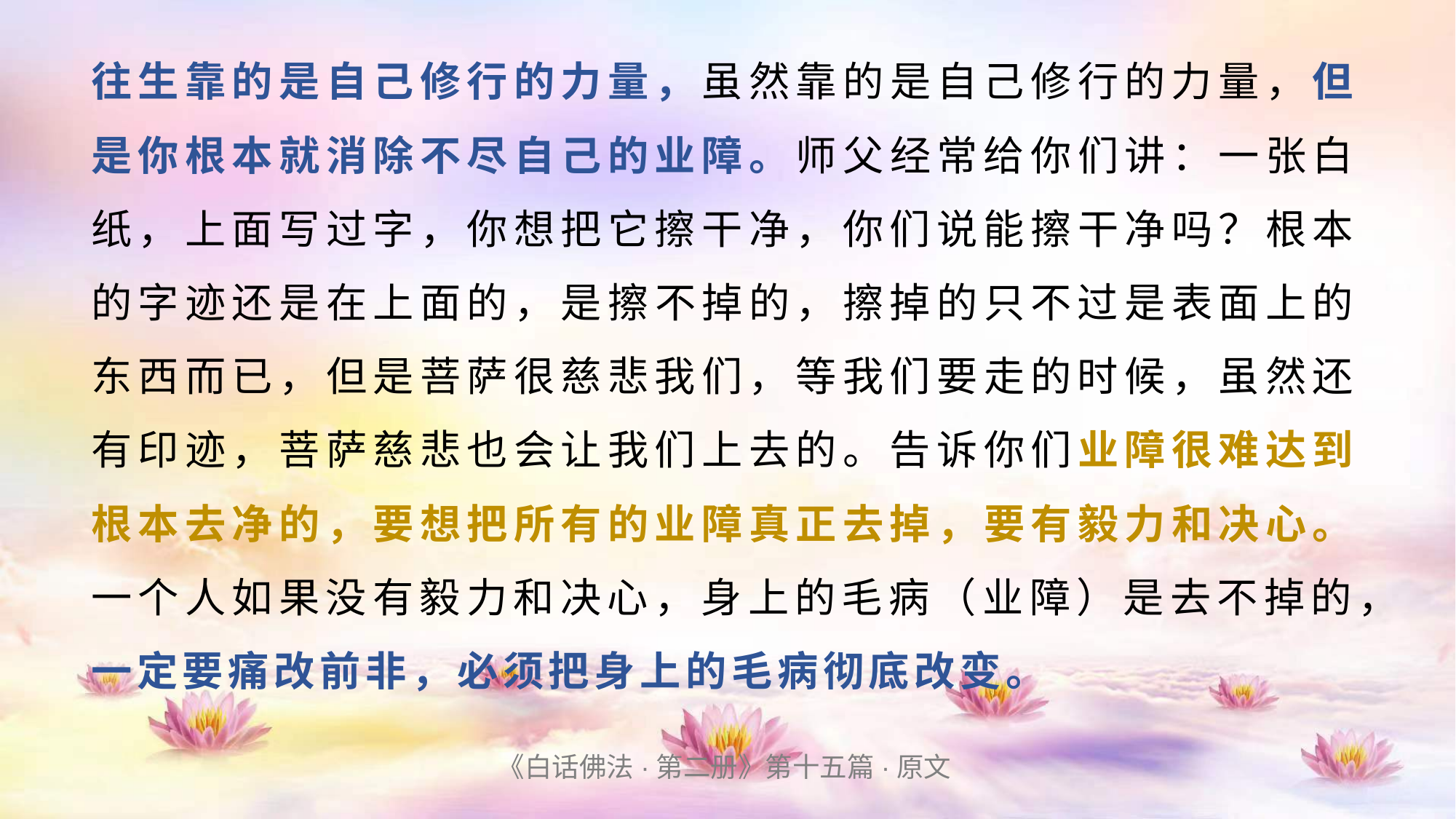

# 往生靠的是自己修行的力量，虽然靠的是自己修行的力量，但是你根本就消除不尽自己的业障。师父经常给你们讲：一张白纸，上面写过字，你想把它擦干净，你们说能擦干净吗？根本的字迹还是在上面的，是擦不掉的，擦掉的只不过是表面上的东西而已，但是菩萨很慈悲我们，等我们要走的时候，虽然还有印迹，菩萨慈悲也会让我们上去的。告诉你们业障很难达到根本去净的，要想把所有的业障真正去掉，要有毅力和决心。一个人如果没有毅力和决心，身上的毛病（业障）是去不掉的，一定要痛改前非，必须把身上的毛病彻底改变。
《白话佛法·第二册》第十五篇·原文